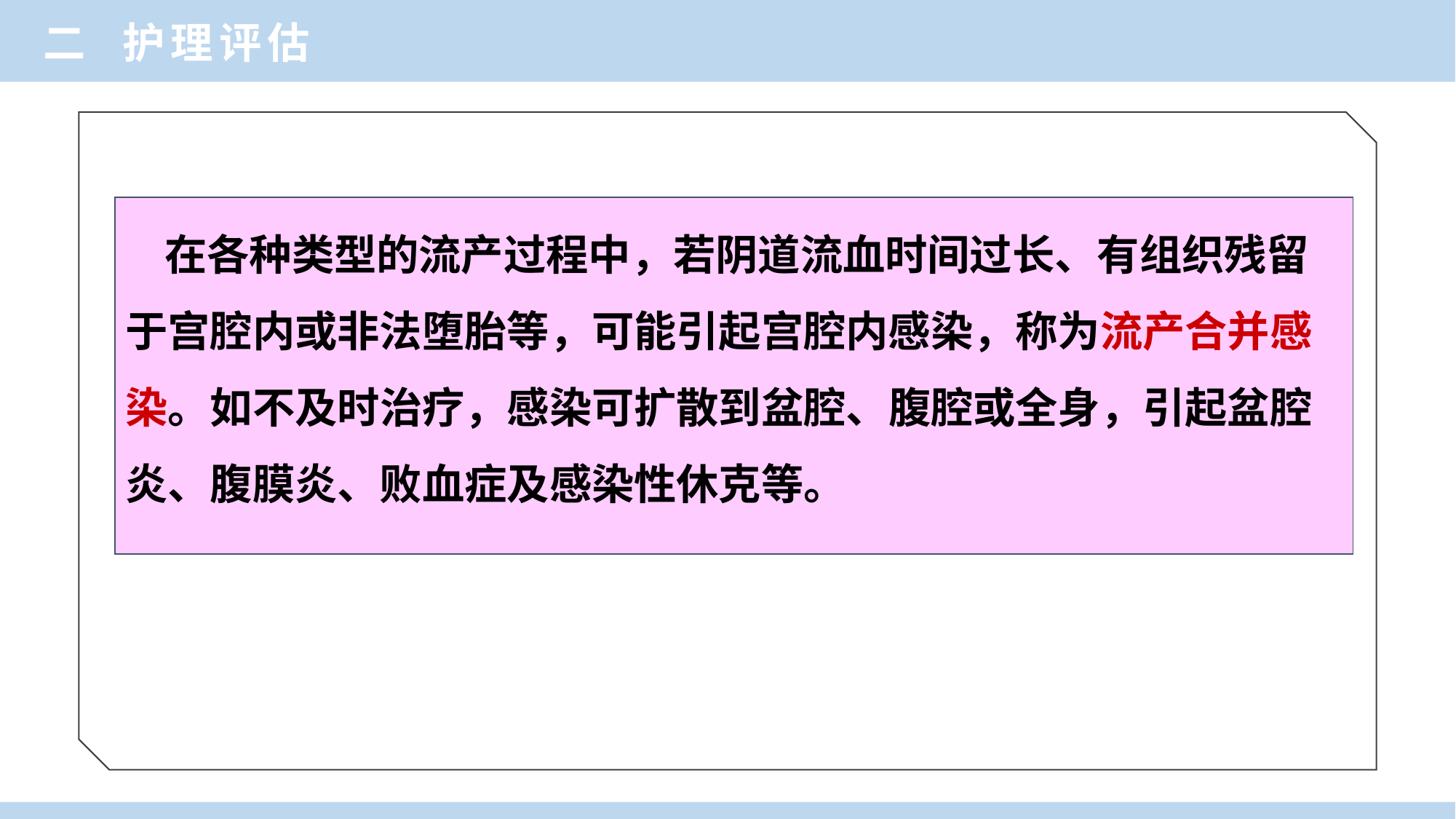

二  护理评估

   在各种类型的流产过程中，若阴道流血时间过长、有组织残留于宫腔内或非法堕胎等，可能引起宫腔内感染，称为流产合并感染。如不及时治疗，感染可扩散到盆腔、腹腔或全身，引起盆腔炎、腹膜炎、败血症及感染性休克等。